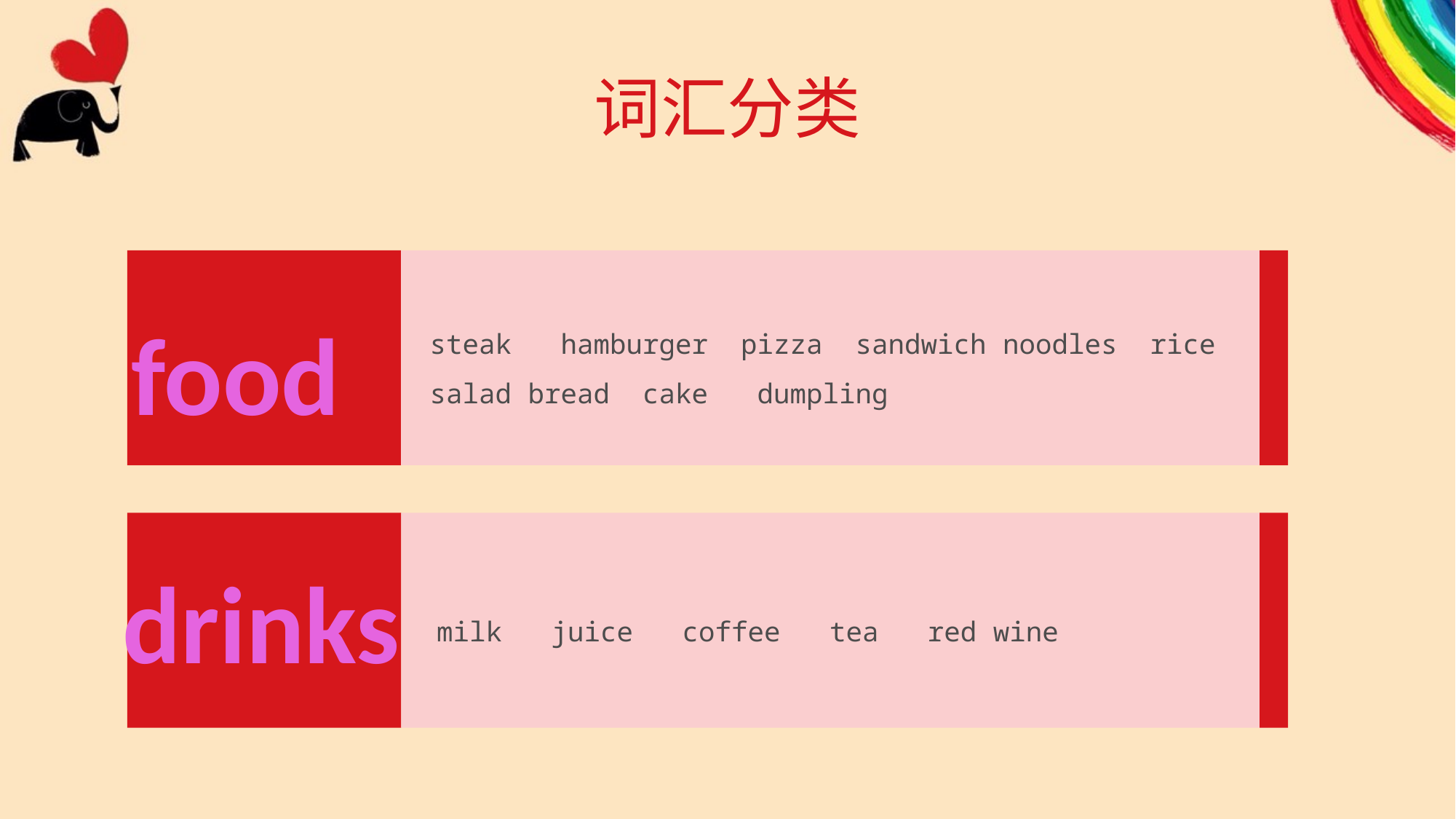

# 词汇分类

steak   hamburger  pizza  sandwich noodles  rice salad bread  cake   dumpling
food

milk   juice   coffee   tea   red wine
drinks